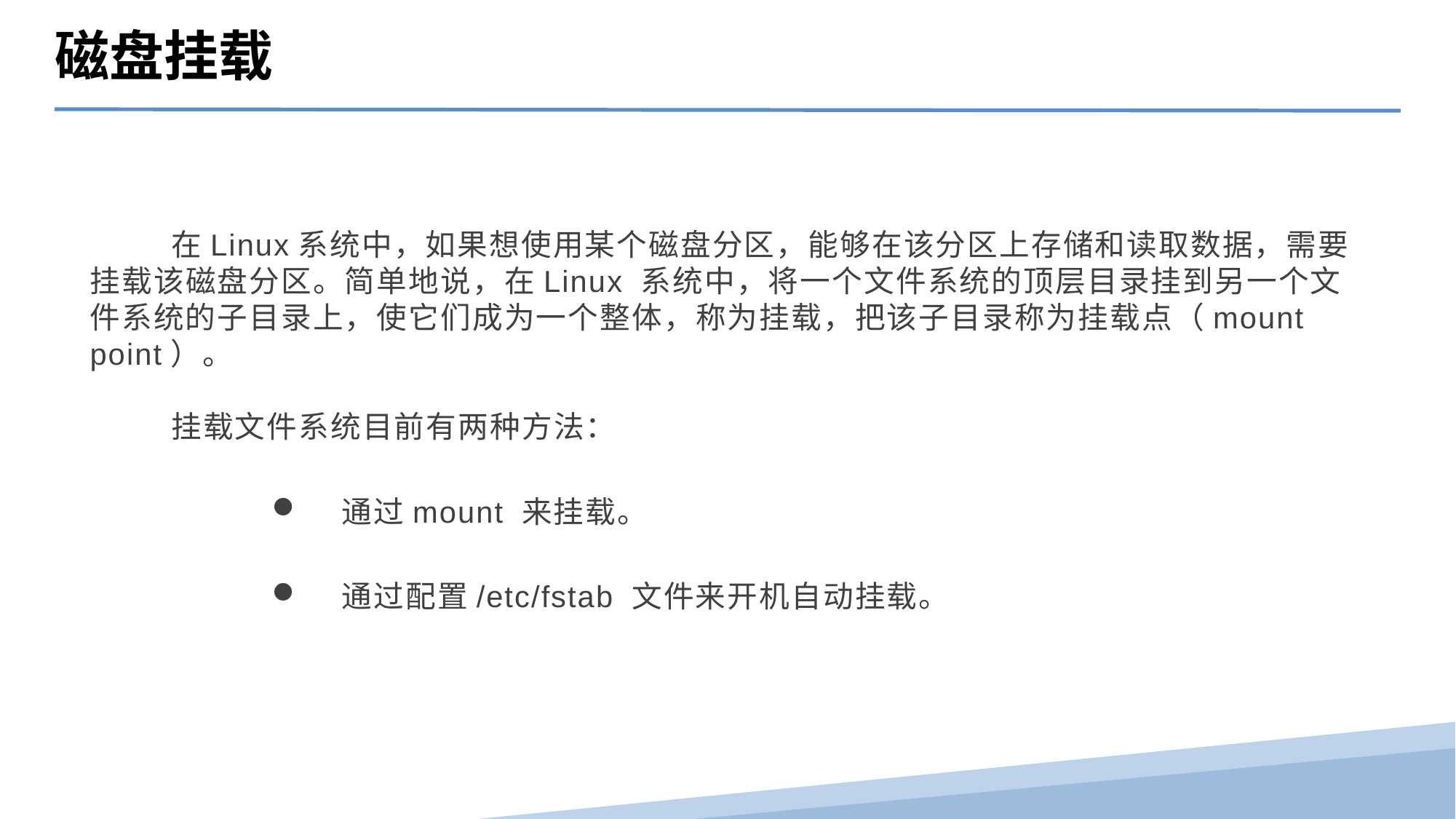

磁盘挂载
         在Linux系统中，如果想使用某个磁盘分区，能够在该分区上存储和读取数据，需要挂载该磁盘分区。简单地说，在Linux 系统中，将一个文件系统的顶层目录挂到另一个文件系统的子目录上，使它们成为一个整体，称为挂载，把该子目录称为挂载点（mount point）。
         挂载文件系统目前有两种方法：
   通过mount 来挂载。
   通过配置/etc/fstab 文件来开机自动挂载。